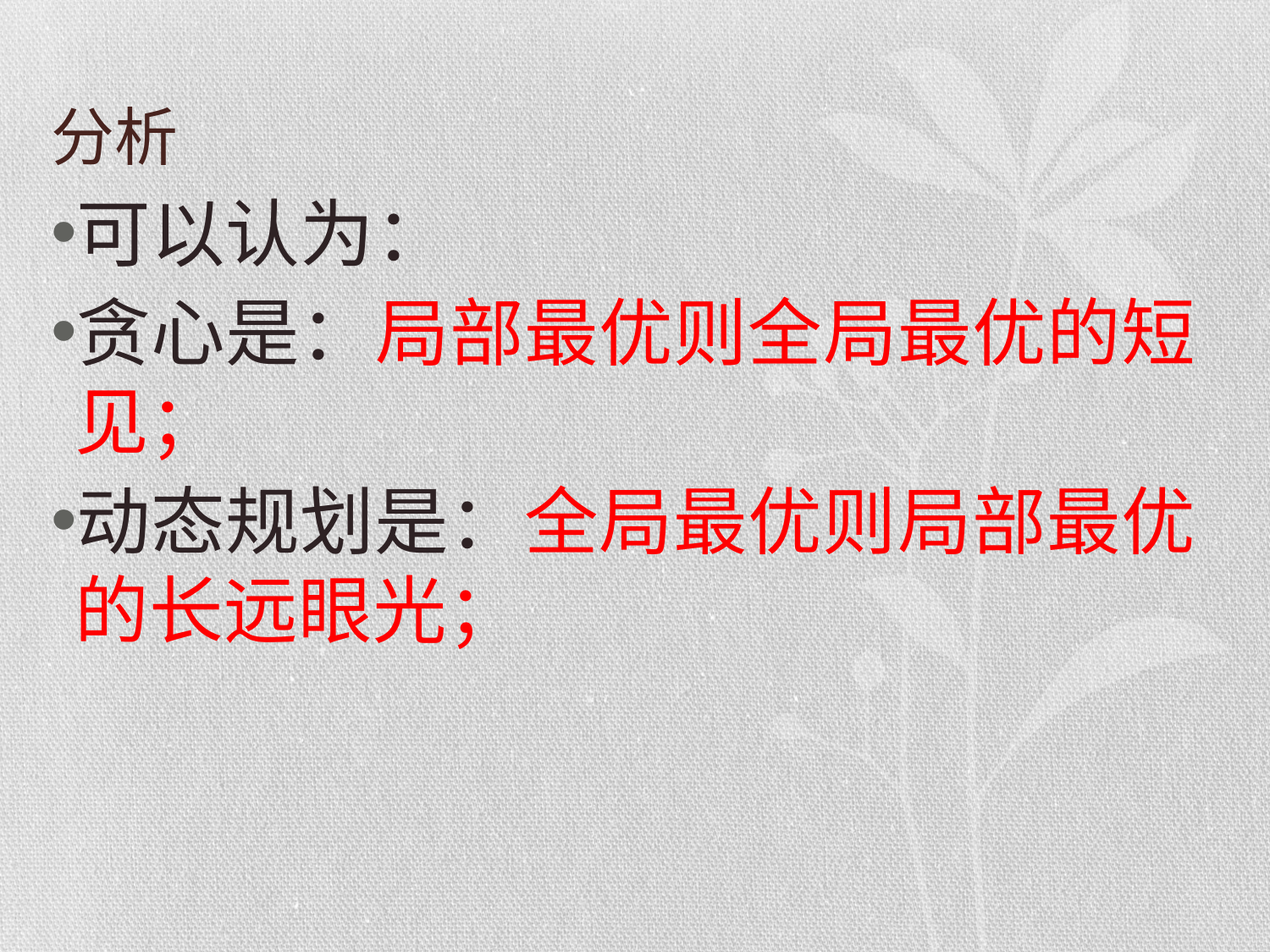

# 分析
可以认为：
贪心是：局部最优则全局最优的短见；
动态规划是：全局最优则局部最优的长远眼光；